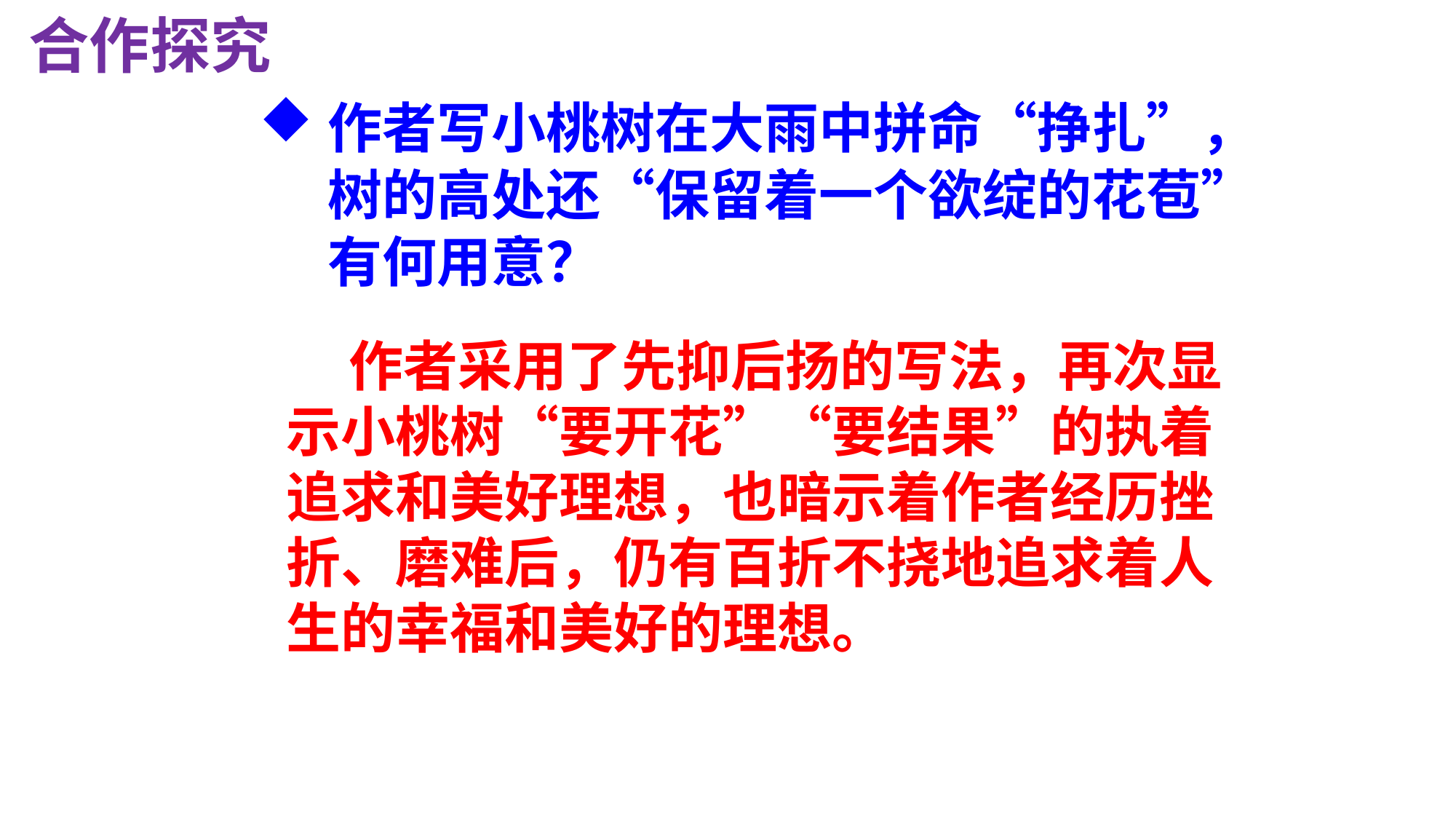

合作探究
作者写小桃树在大雨中拼命“挣扎”，树的高处还“保留着一个欲绽的花苞”有何用意？
    作者采用了先抑后扬的写法，再次显示小桃树“要开花”“要结果”的执着追求和美好理想，也暗示着作者经历挫折、磨难后，仍有百折不挠地追求着人生的幸福和美好的理想。